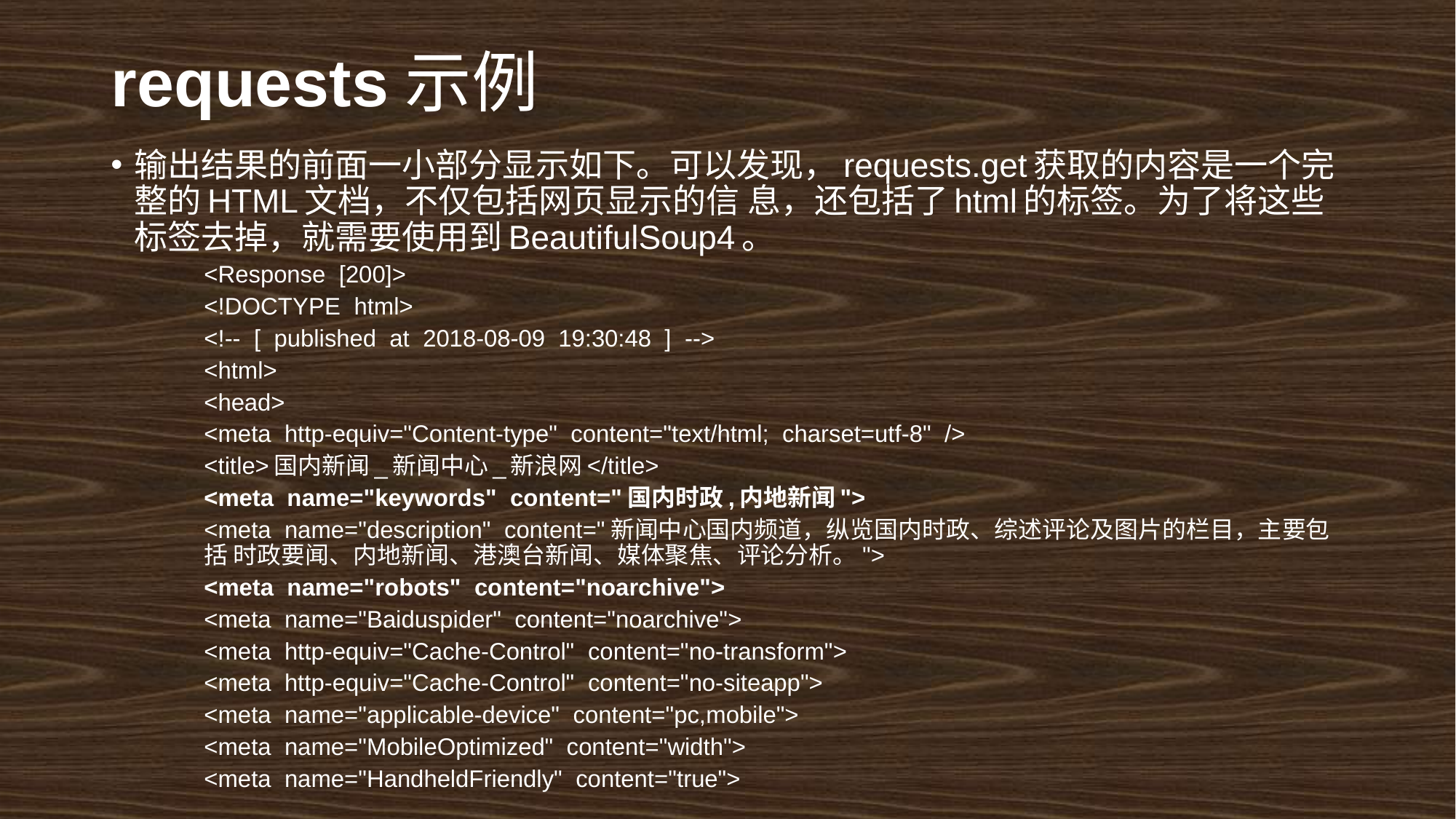

# requests示例
输出结果的前面一小部分显示如下。可以发现，requests.get获取的内容是一个完整的HTML文档，不仅包括网页显示的信 息，还包括了html的标签。为了将这些标签去掉，就需要使用到BeautifulSoup4。
<Response  [200]>
<!DOCTYPE  html>
<!--  [  published  at  2018-08-09  19:30:48  ]  -->
<html>
<head>
<meta  http-equiv="Content-type"  content="text/html;  charset=utf-8"  />
<title>国内新闻_新闻中心_新浪网</title>
<meta  name="keywords"  content="国内时政,内地新闻">
<meta  name="description"  content="新闻中心国内频道，纵览国内时政、综述评论及图片的栏目，主要包括 时政要闻、内地新闻、港澳台新闻、媒体聚焦、评论分析。">
<meta  name="robots"  content="noarchive">
<meta  name="Baiduspider"  content="noarchive">
<meta  http-equiv="Cache-Control"  content="no-transform">
<meta  http-equiv="Cache-Control"  content="no-siteapp">
<meta  name="applicable-device"  content="pc,mobile">
<meta  name="MobileOptimized"  content="width">
<meta  name="HandheldFriendly"  content="true">